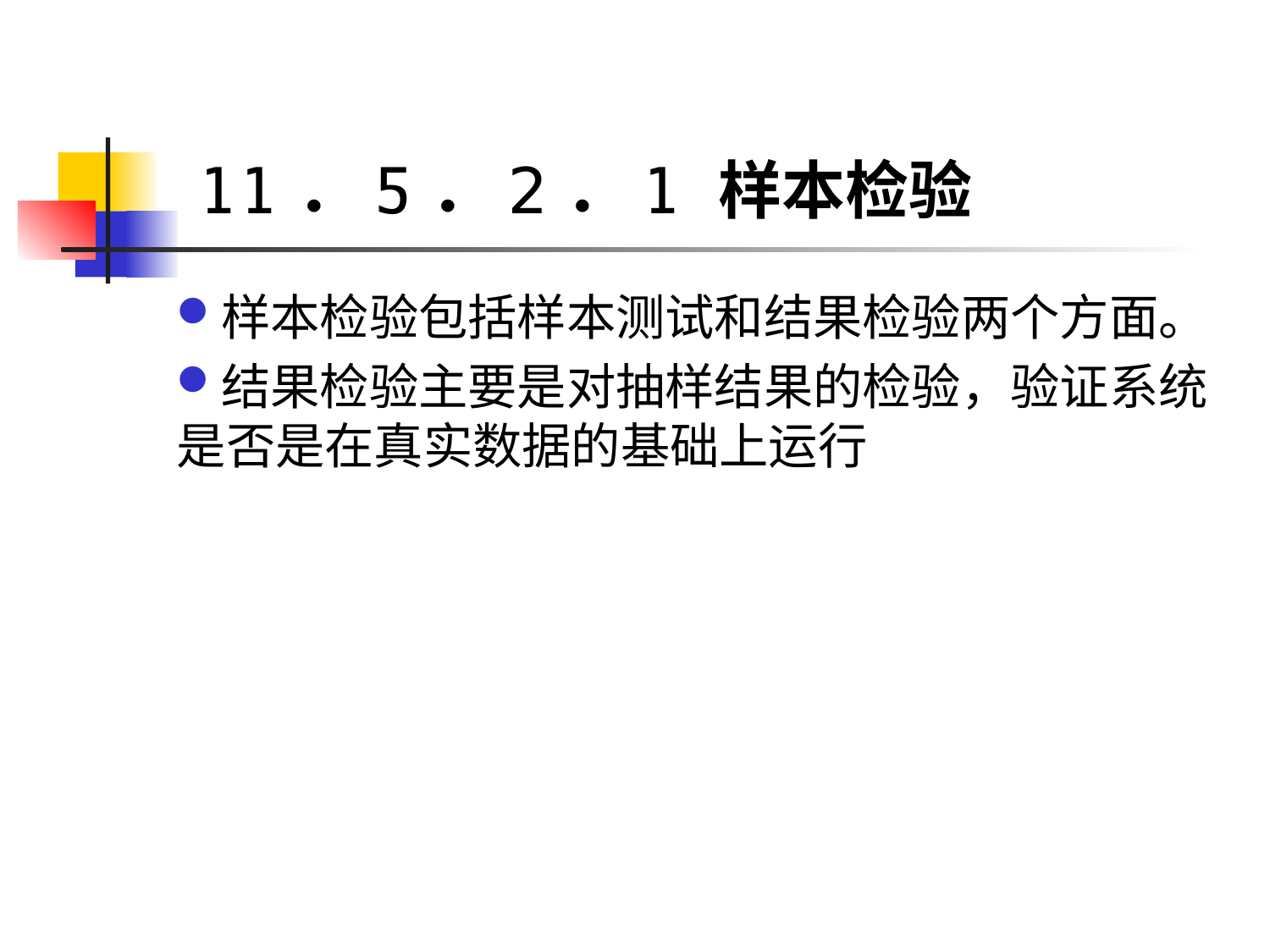

# 11．5．2．1 样本检验
样本检验包括样本测试和结果检验两个方面。
结果检验主要是对抽样结果的检验，验证系统是否是在真实数据的基础上运行